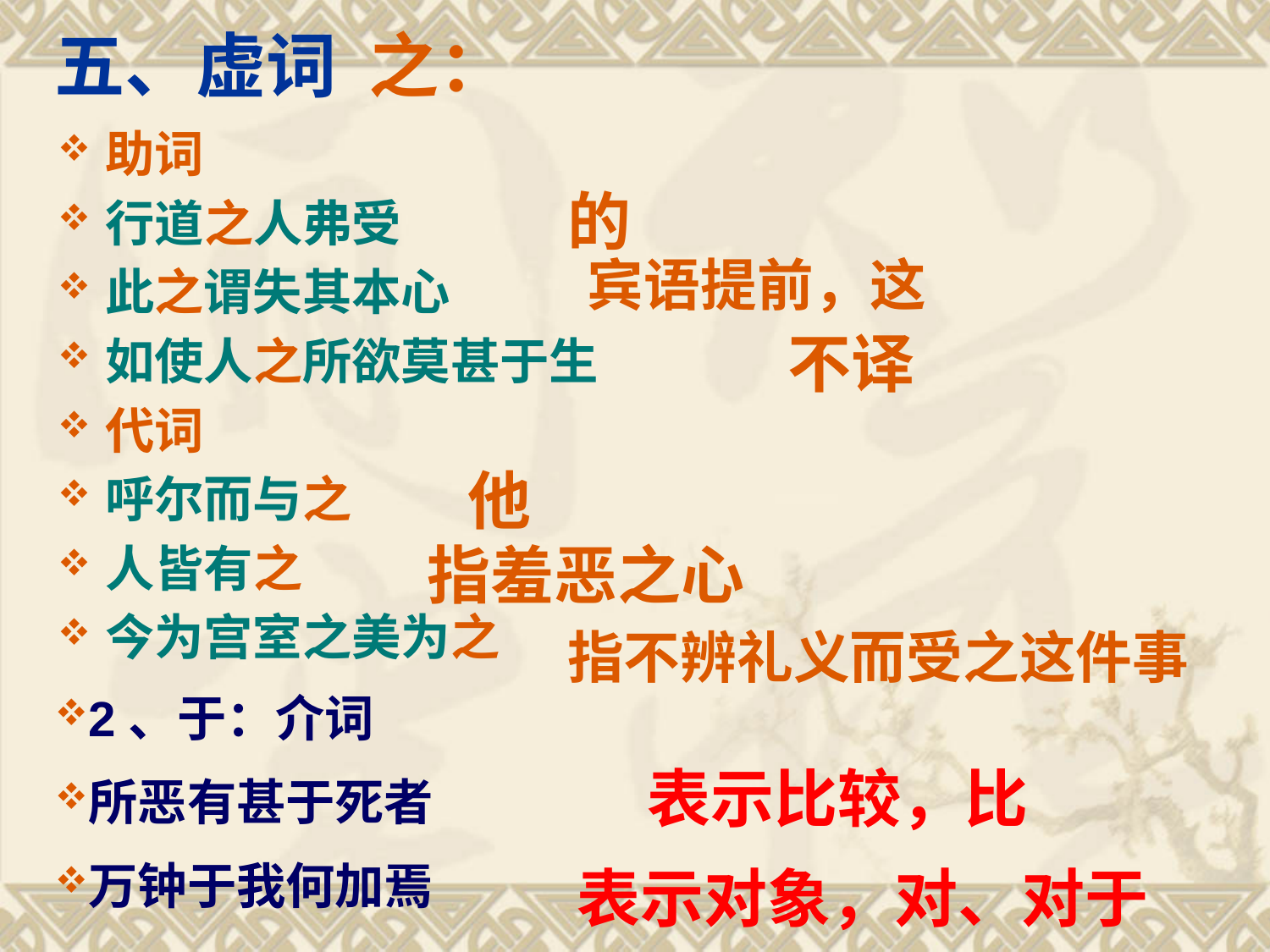

# 五、虚词  之：
助词
行道之人弗受
此之谓失其本心
如使人之所欲莫甚于生
代词
呼尔而与之
人皆有之
今为宫室之美为之
的
宾语提前，这
不译
他
指羞恶之心
指不辨礼义而受之这件事
2、于：介词
所恶有甚于死者
万钟于我何加焉
表示比较，比
表示对象，对、对于